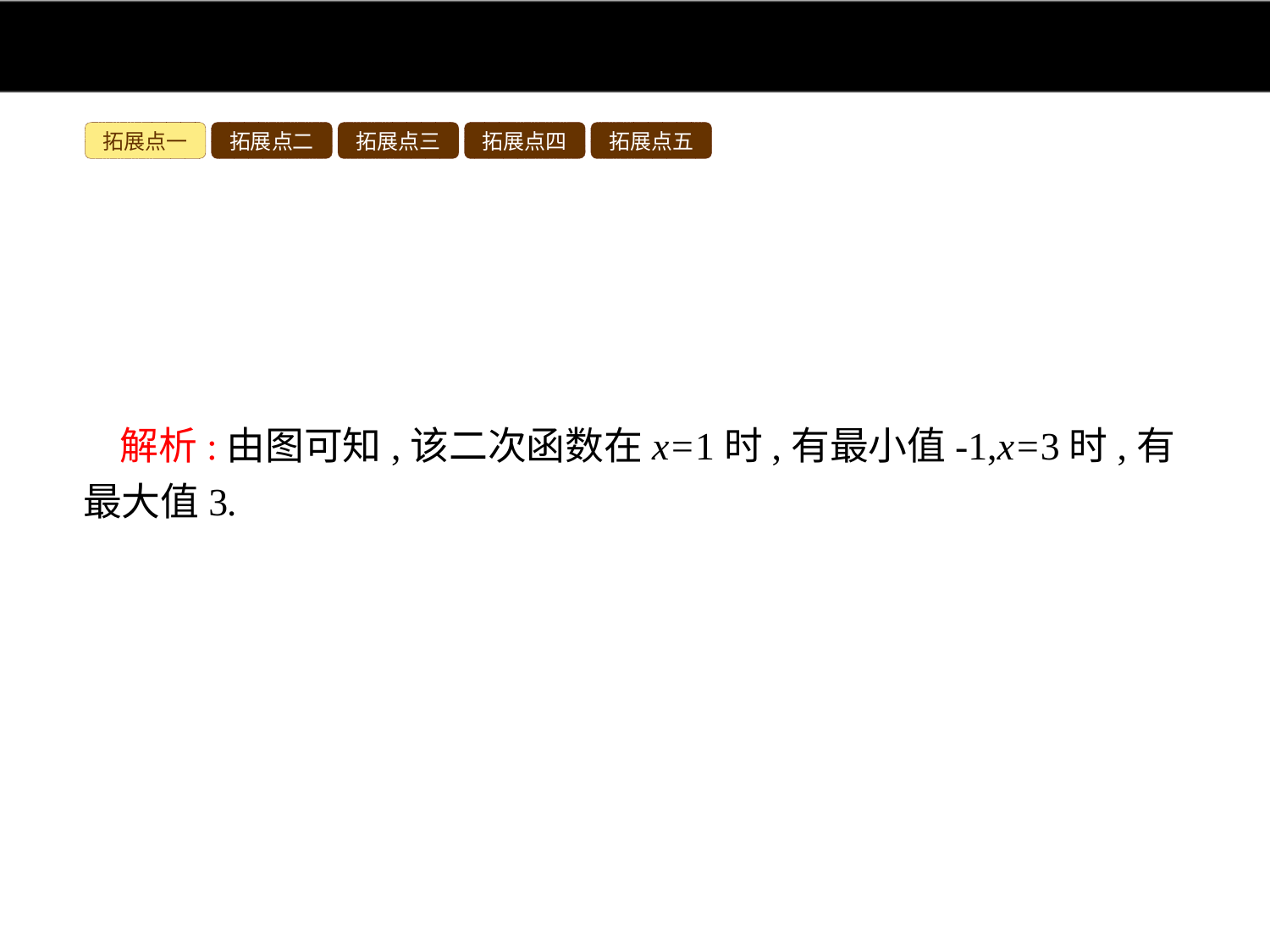

拓展点一
拓展点二
拓展点三
拓展点四
拓展点五
解析:由图可知,该二次函数在x=1时,有最小值-1,x=3时,有最大值3.
答案:C